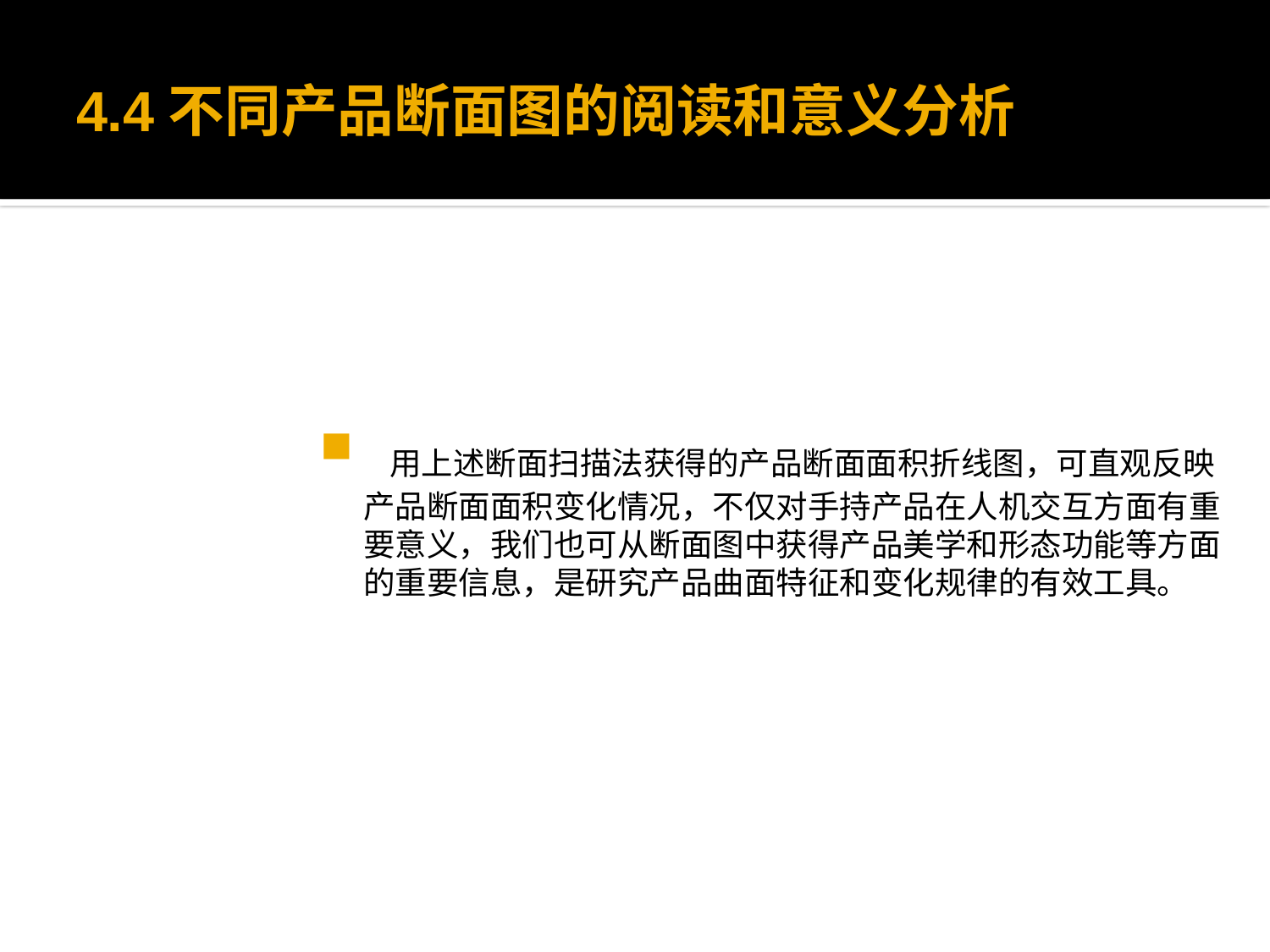

# 4.4不同产品断面图的阅读和意义分析
 用上述断面扫描法获得的产品断面面积折线图，可直观反映产品断面面积变化情况，不仅对手持产品在人机交互方面有重要意义，我们也可从断面图中获得产品美学和形态功能等方面的重要信息，是研究产品曲面特征和变化规律的有效工具。